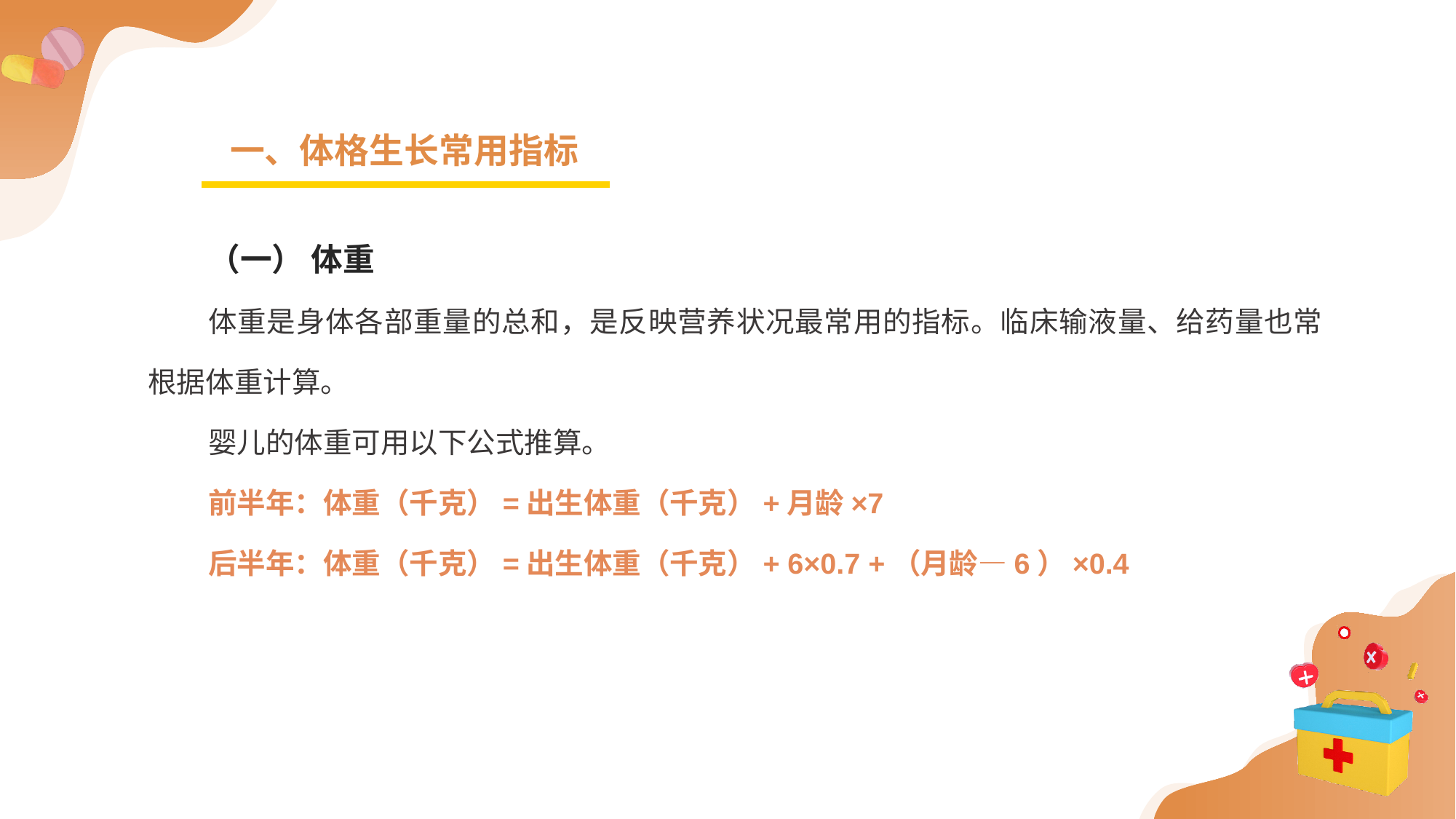

一、体格生长常用指标
（一） 体重
体重是身体各部重量的总和，是反映营养状况最常用的指标。临床输液量、给药量也常根据体重计算。
婴儿的体重可用以下公式推算。
前半年：体重（千克）=出生体重（千克）+月龄×7
后半年：体重（千克）=出生体重（千克）+ 6×0.7 +（月龄—6）×0.4